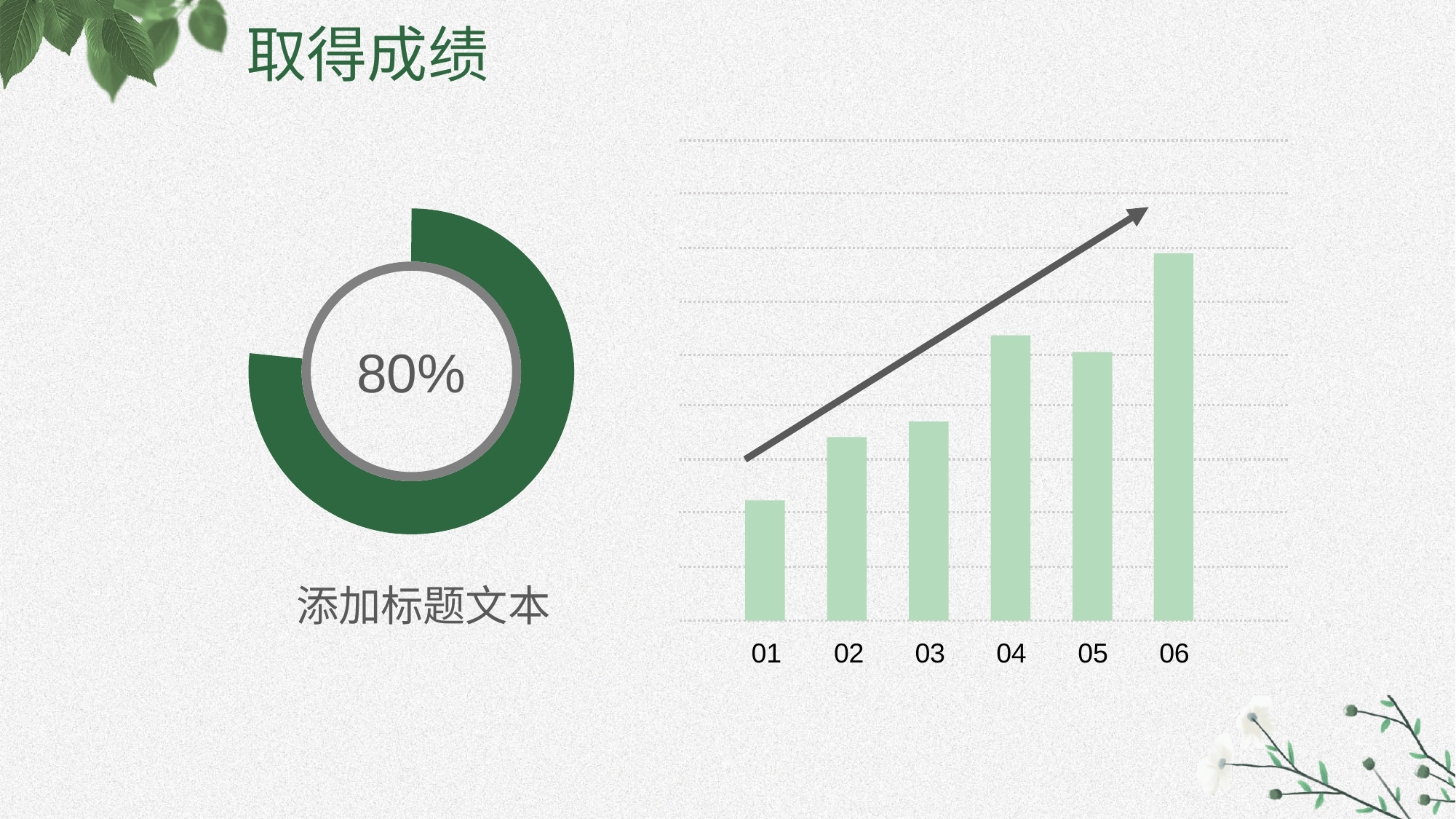

取得成绩

80%

添加标题文本

01
02
03
04
05
06